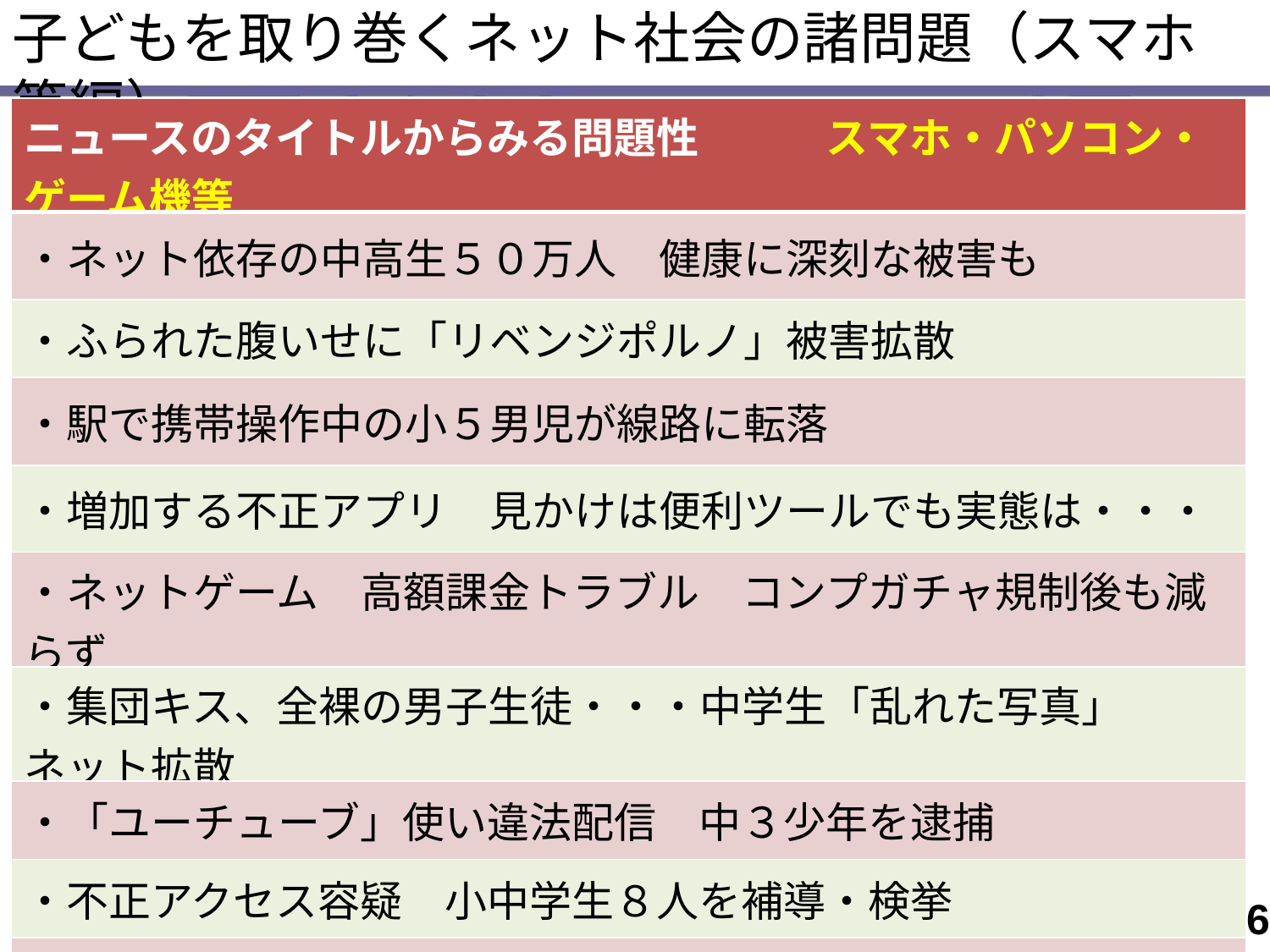

子どもを取り巻くネット社会の諸問題（スマホ等編）
| ニュースのタイトルからみる問題性　　　スマホ・パソコン・ゲーム機等 |
| --- |
| ・ネット依存の中高生５０万人　健康に深刻な被害も |
| ・ふられた腹いせに「リベンジポルノ」被害拡散 |
| ・駅で携帯操作中の小５男児が線路に転落 |
| ・増加する不正アプリ　見かけは便利ツールでも実態は・・・ |
| ・ネットゲーム　高額課金トラブル　コンプガチャ規制後も減らず |
| ・集団キス、全裸の男子生徒・・・中学生「乱れた写真」　ネット拡散 |
| ・「ユーチューブ」使い違法配信　中３少年を逮捕 |
| ・不正アクセス容疑　小中学生８人を補導・検挙 |
| ・「駅で無差別殺人」　ネット書き込み中３逮捕（携帯型ゲーム機） |

6